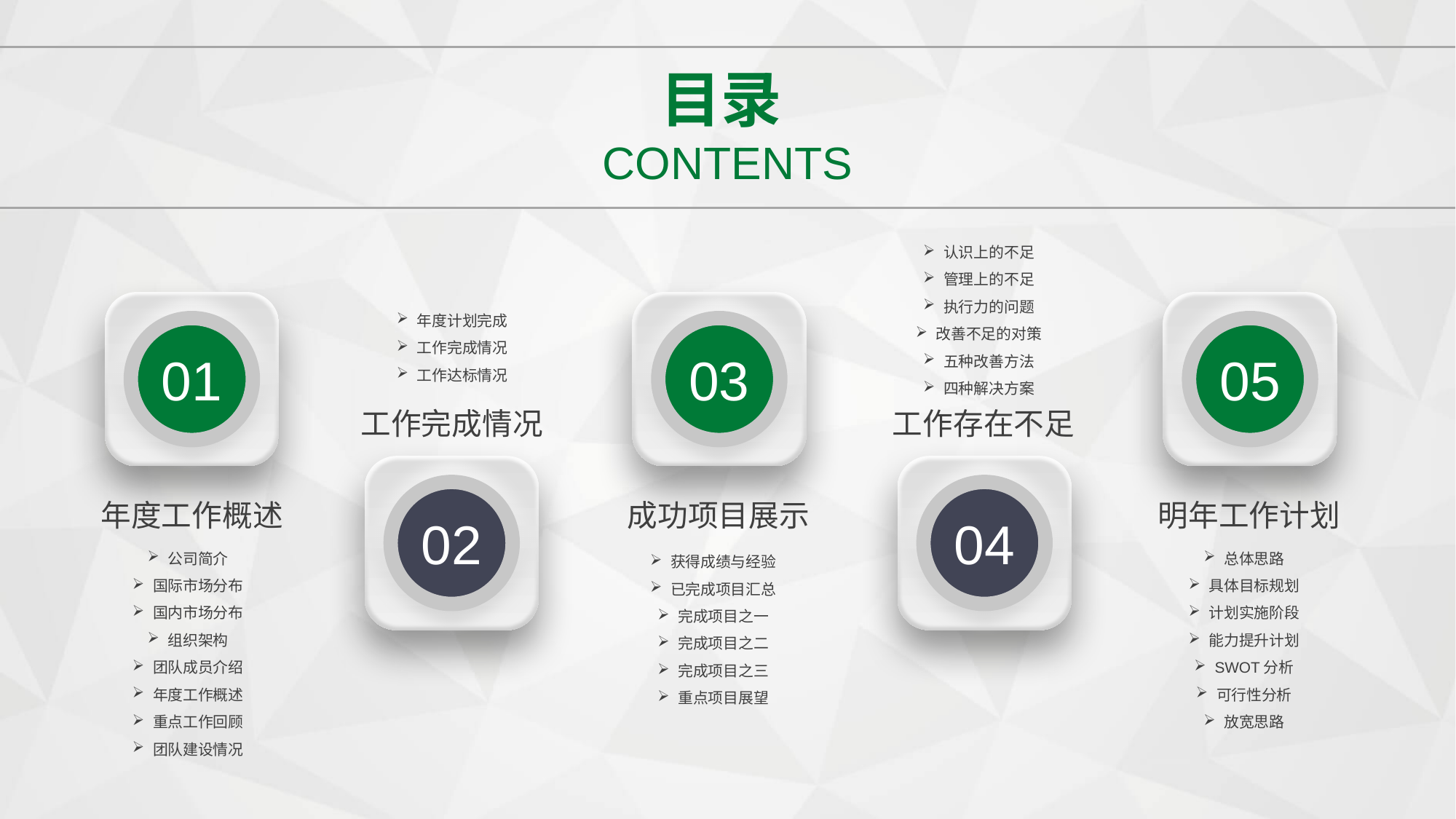

目录
CONTENTS
认识上的不足
管理上的不足
执行力的问题
改善不足的对策
五种改善方法
四种解决方案
工作存在不足

04

01
年度工作概述
公司简介
国际市场分布
国内市场分布
组织架构
团队成员介绍
年度工作概述
重点工作回顾
团队建设情况

03
成功项目展示
获得成绩与经验
已完成项目汇总
完成项目之一
完成项目之二
完成项目之三
重点项目展望

05
明年工作计划
总体思路
具体目标规划
计划实施阶段
能力提升计划
SWOT分析
可行性分析
放宽思路
年度计划完成
工作完成情况
工作达标情况
工作完成情况

02